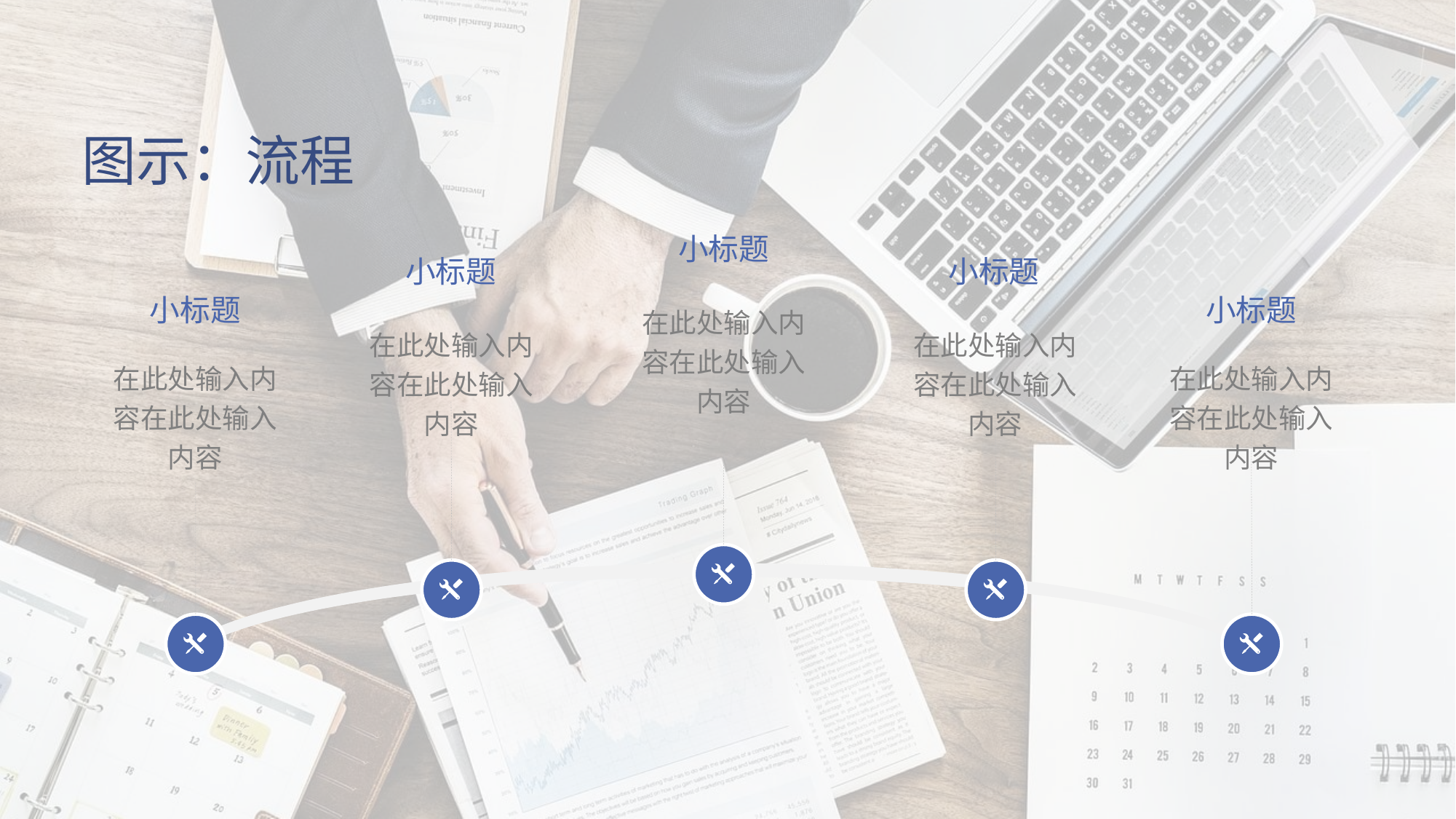

图示：流程
小标题
在此处输入内容在此处输入内容

小标题
在此处输入内容在此处输入内容

小标题
在此处输入内容在此处输入内容

小标题
在此处输入内容在此处输入内容

小标题
在此处输入内容在此处输入内容